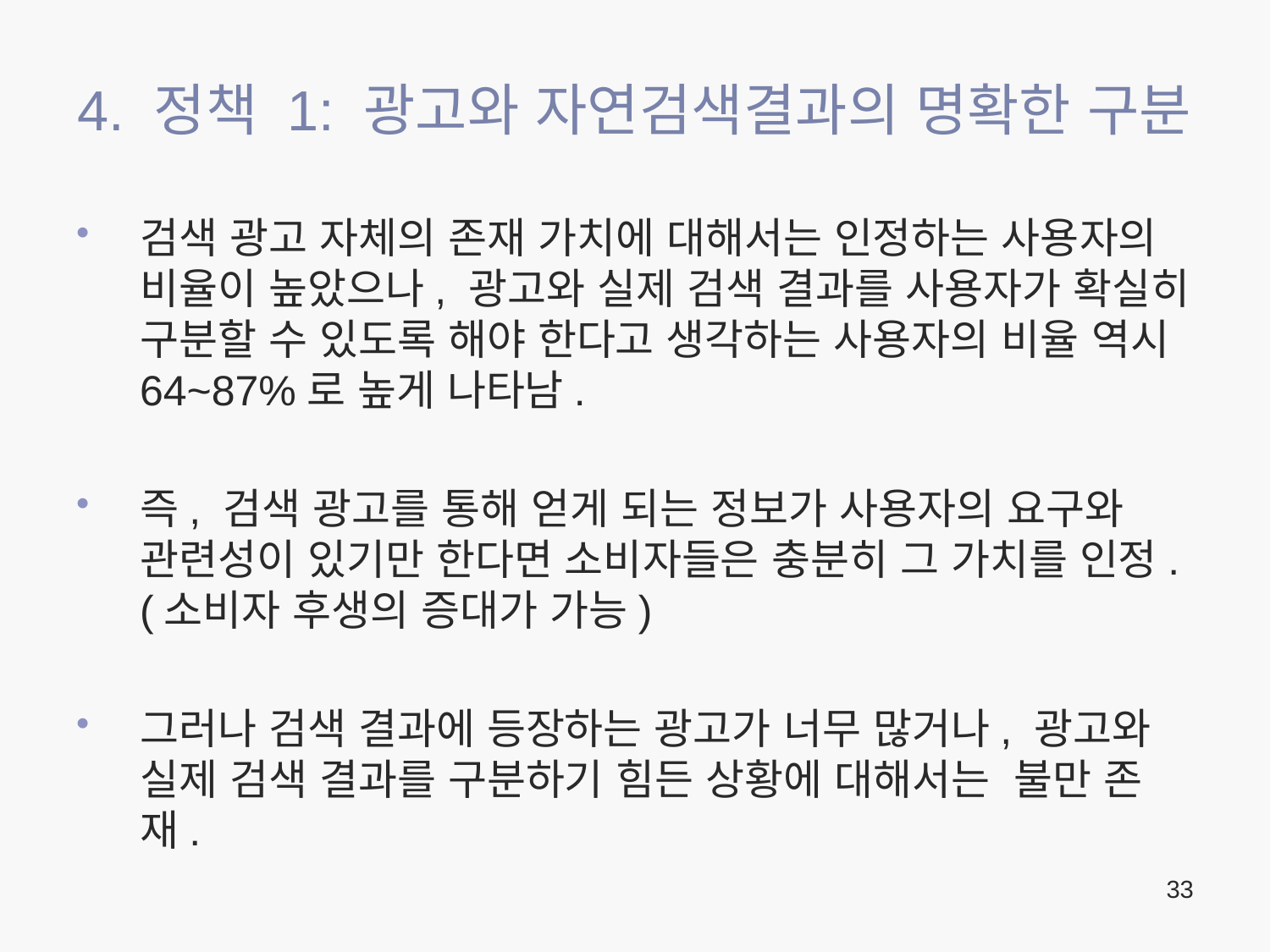

# 4. 정책 1: 광고와 자연검색결과의 명확한 구분
검색 광고 자체의 존재 가치에 대해서는 인정하는 사용자의 비율이 높았으나, 광고와 실제 검색 결과를 사용자가 확실히 구분할 수 있도록 해야 한다고 생각하는 사용자의 비율 역시 64~87%로 높게 나타남.

즉, 검색 광고를 통해 얻게 되는 정보가 사용자의 요구와 관련성이 있기만 한다면 소비자들은 충분히 그 가치를 인정. (소비자 후생의 증대가 가능)

그러나 검색 결과에 등장하는 광고가 너무 많거나, 광고와 실제 검색 결과를 구분하기 힘든 상황에 대해서는  불만 존재.
33